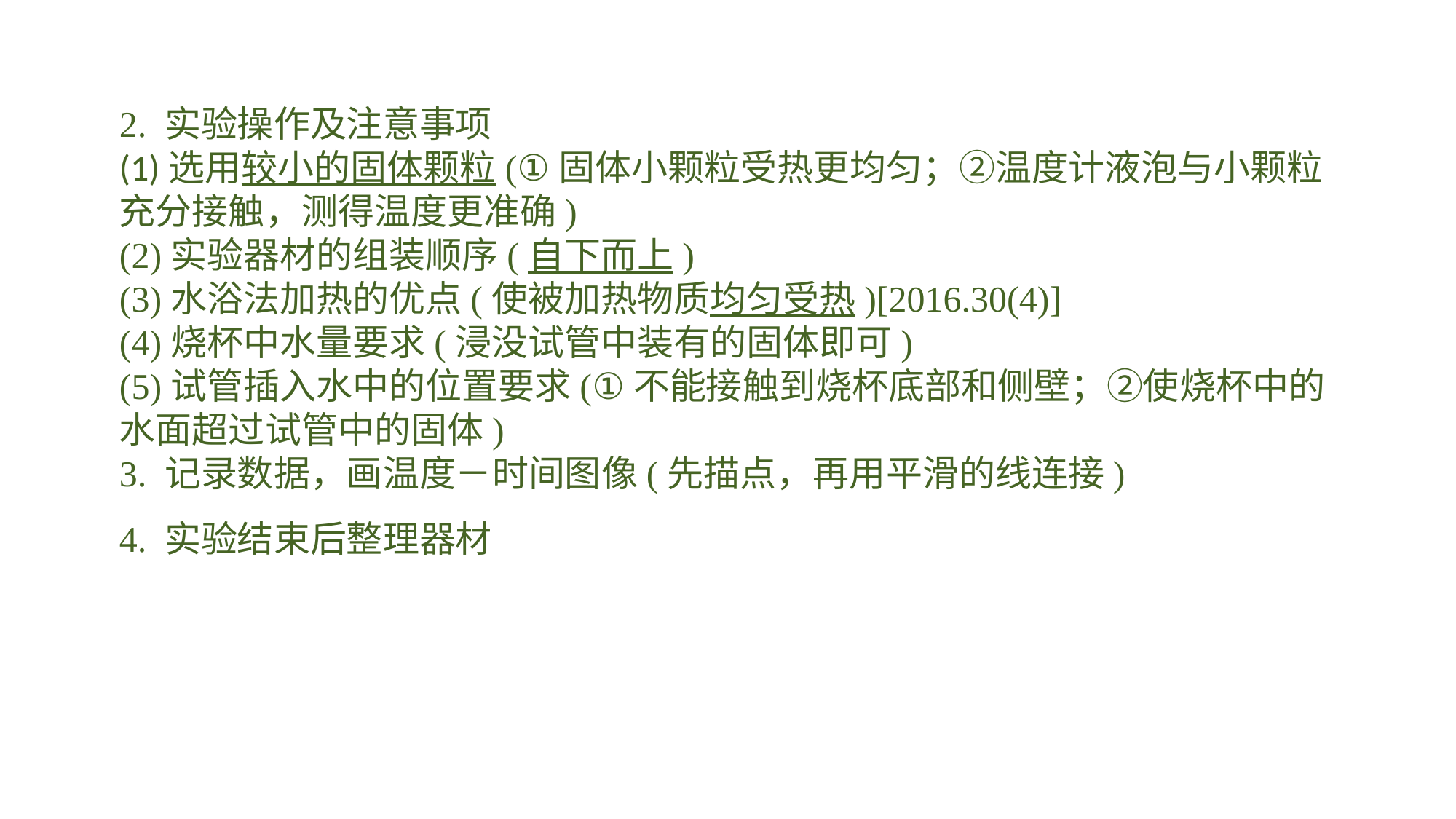

2. 实验操作及注意事项(1)选用较小的固体颗粒(①固体小颗粒受热更均匀；②温度计液泡与小颗粒充分接触，测得温度更准确)(2)实验器材的组装顺序(自下而上)(3)水浴法加热的优点(使被加热物质均匀受热)[2016.30(4)](4)烧杯中水量要求(浸没试管中装有的固体即可)(5)试管插入水中的位置要求(①不能接触到烧杯底部和侧壁；②使烧杯中的水面超过试管中的固体)3. 记录数据，画温度－时间图像(先描点，再用平滑的线连接)4. 实验结束后整理器材